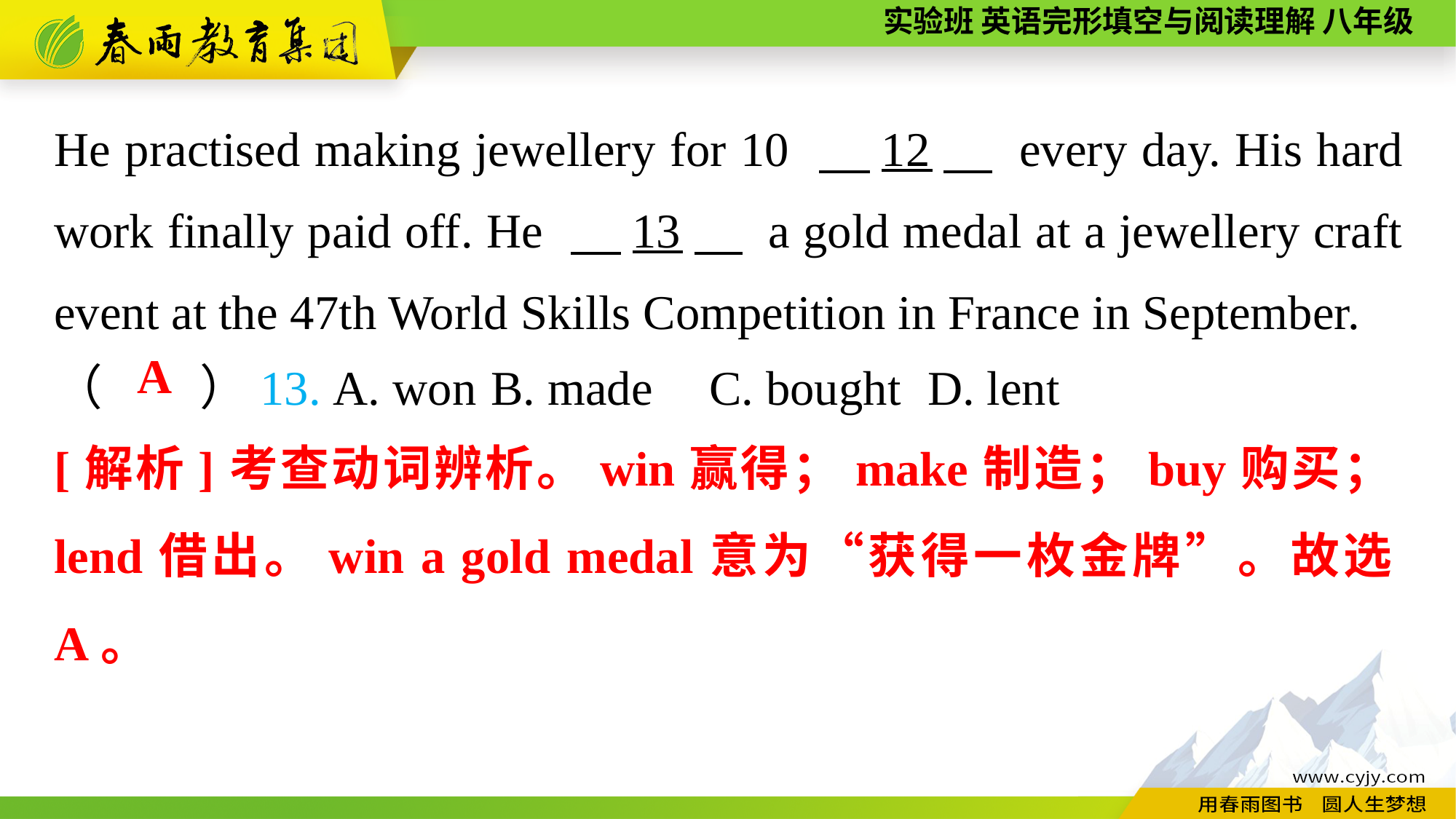

He practised making jewellery for 10 　12　 every day. His hard work finally paid off. He 　13　 a gold medal at a jewellery craft event at the 47th World Skills Competition in France in September.
（　　）13. A. won	B. made	C. bought	D. lent
A
[解析]考查动词辨析。win赢得；make制造；buy购买；lend借出。win a gold medal意为“获得一枚金牌”。故选A。